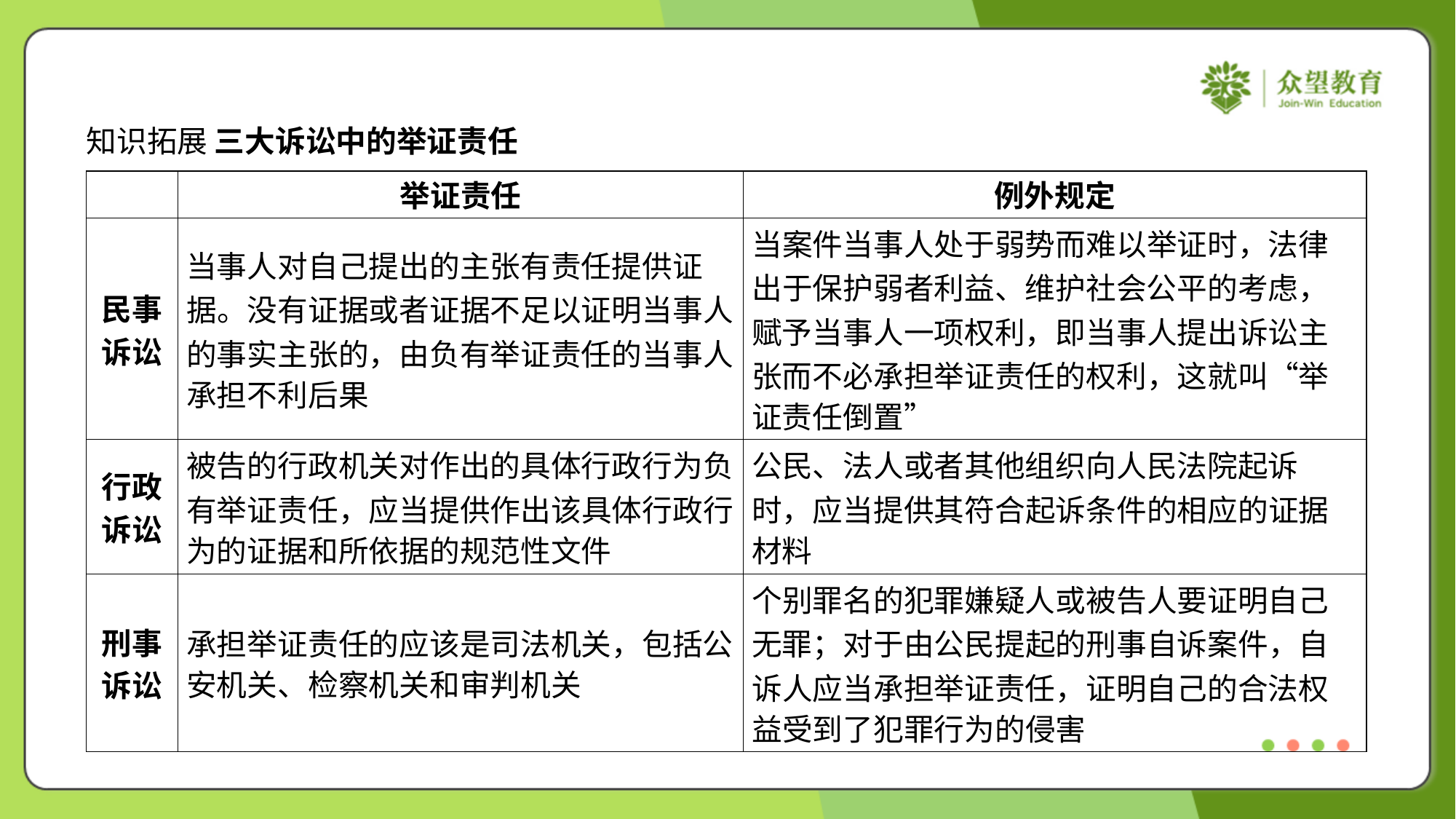

知识拓展 三大诉讼中的举证责任
|  | 举证责任 | 例外规定 |
| --- | --- | --- |
| 民事 诉讼 | 当事人对自己提出的主张有责任提供证 据。没有证据或者证据不足以证明当事人 的事实主张的，由负有举证责任的当事人 承担不利后果 | 当案件当事人处于弱势而难以举证时，法律 出于保护弱者利益、维护社会公平的考虑， 赋予当事人一项权利，即当事人提出诉讼主 张而不必承担举证责任的权利，这就叫“举 证责任倒置” |
| 行政 诉讼 | 被告的行政机关对作出的具体行政行为负 有举证责任，应当提供作出该具体行政行 为的证据和所依据的规范性文件 | 公民、法人或者其他组织向人民法院起诉 时，应当提供其符合起诉条件的相应的证据 材料 |
| 刑事 诉讼 | 承担举证责任的应该是司法机关，包括公 安机关、检察机关和审判机关 | 个别罪名的犯罪嫌疑人或被告人要证明自己 无罪；对于由公民提起的刑事自诉案件，自 诉人应当承担举证责任，证明自己的合法权 益受到了犯罪行为的侵害 |